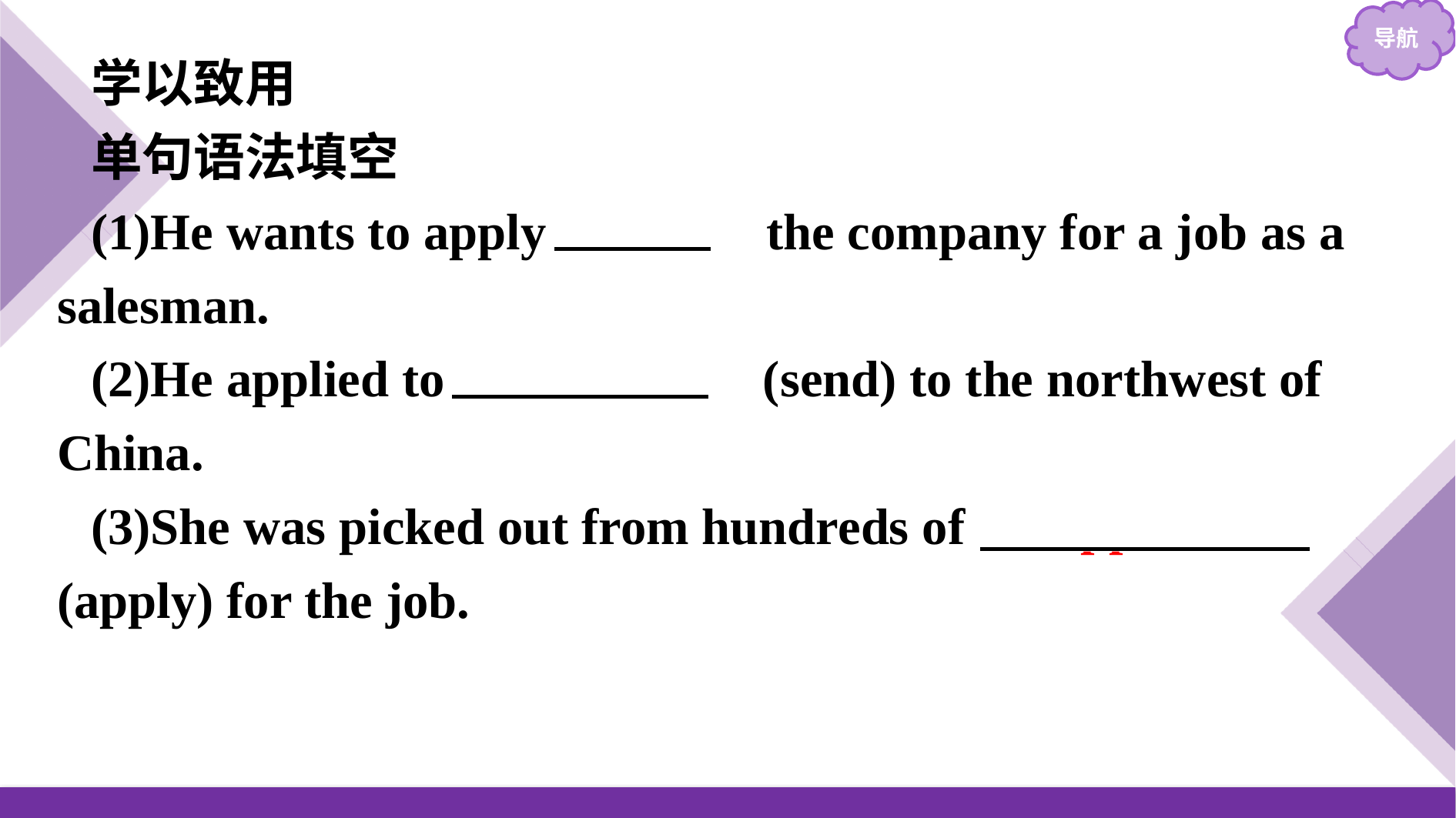

学以致用
单句语法填空
(1)He wants to apply 　to　 the company for a job as a salesman.
(2)He applied to 　be sent　(send) to the northwest of China.
(3)She was picked out from hundreds of 　applicants　(apply) for the job.